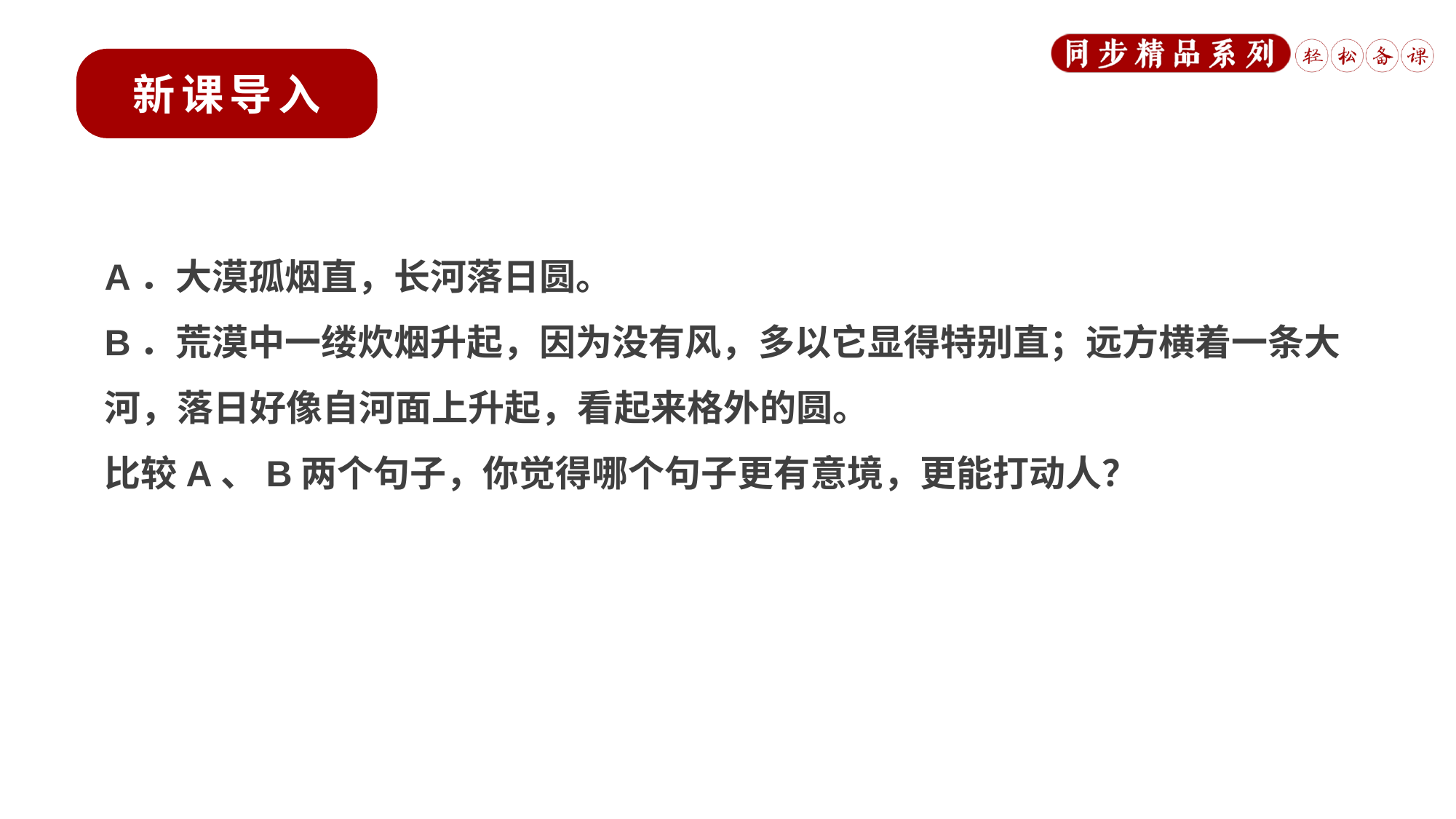

A．大漠孤烟直，长河落日圆。
B．荒漠中一缕炊烟升起，因为没有风，多以它显得特别直；远方横着一条大河，落日好像自河面上升起，看起来格外的圆。
比较A、B两个句子，你觉得哪个句子更有意境，更能打动人？